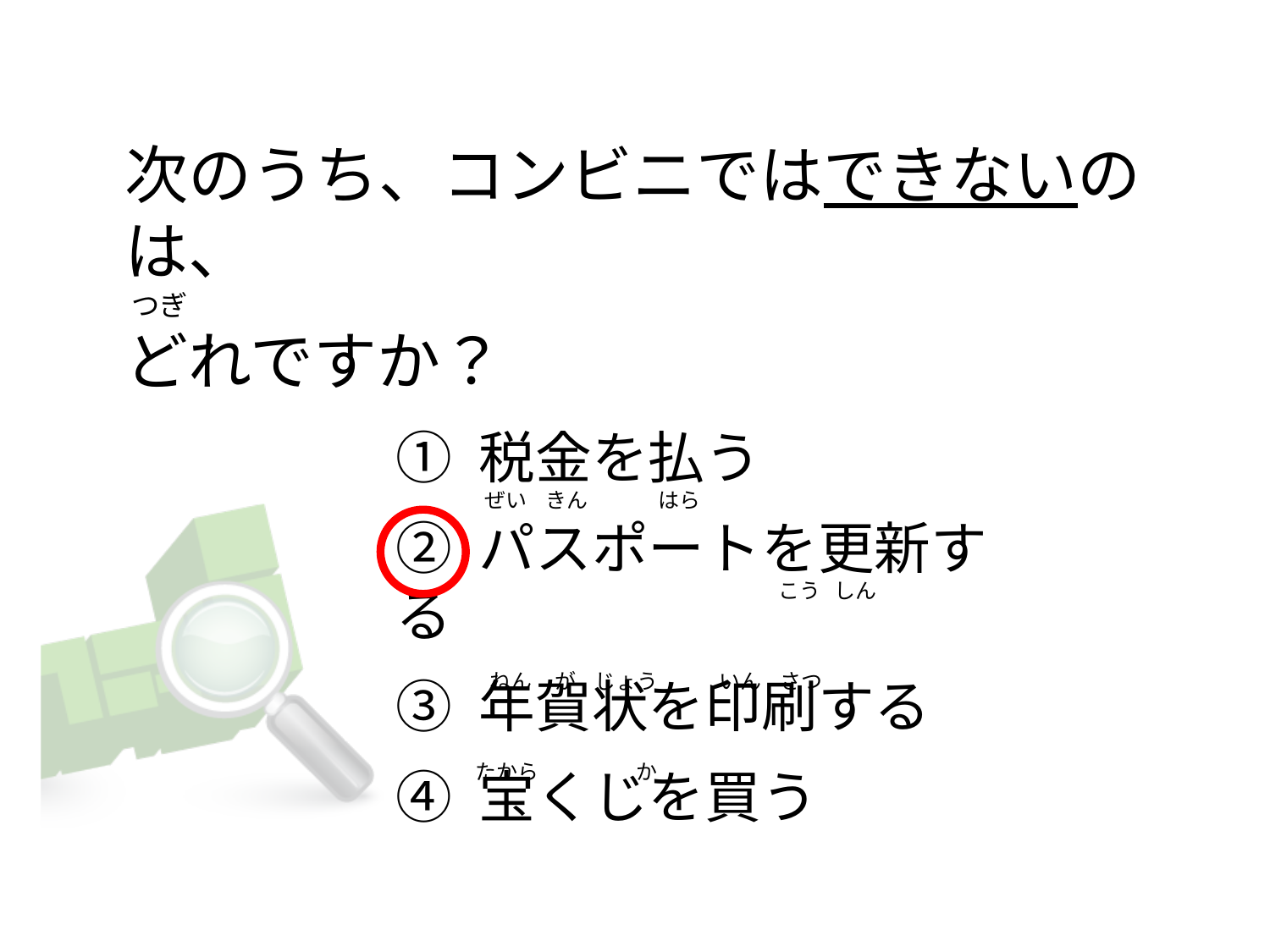

# 次のうち、コンビニではできないのは、  つぎ どれですか？
① 税金を払う
② パスポートを更新する
③ 年賀状を印刷する
④ 宝くじを買う
 ぜい    きん               はら

                                                                こう   しん
  ねん     が    じょう             いん    さつ
たから                     か